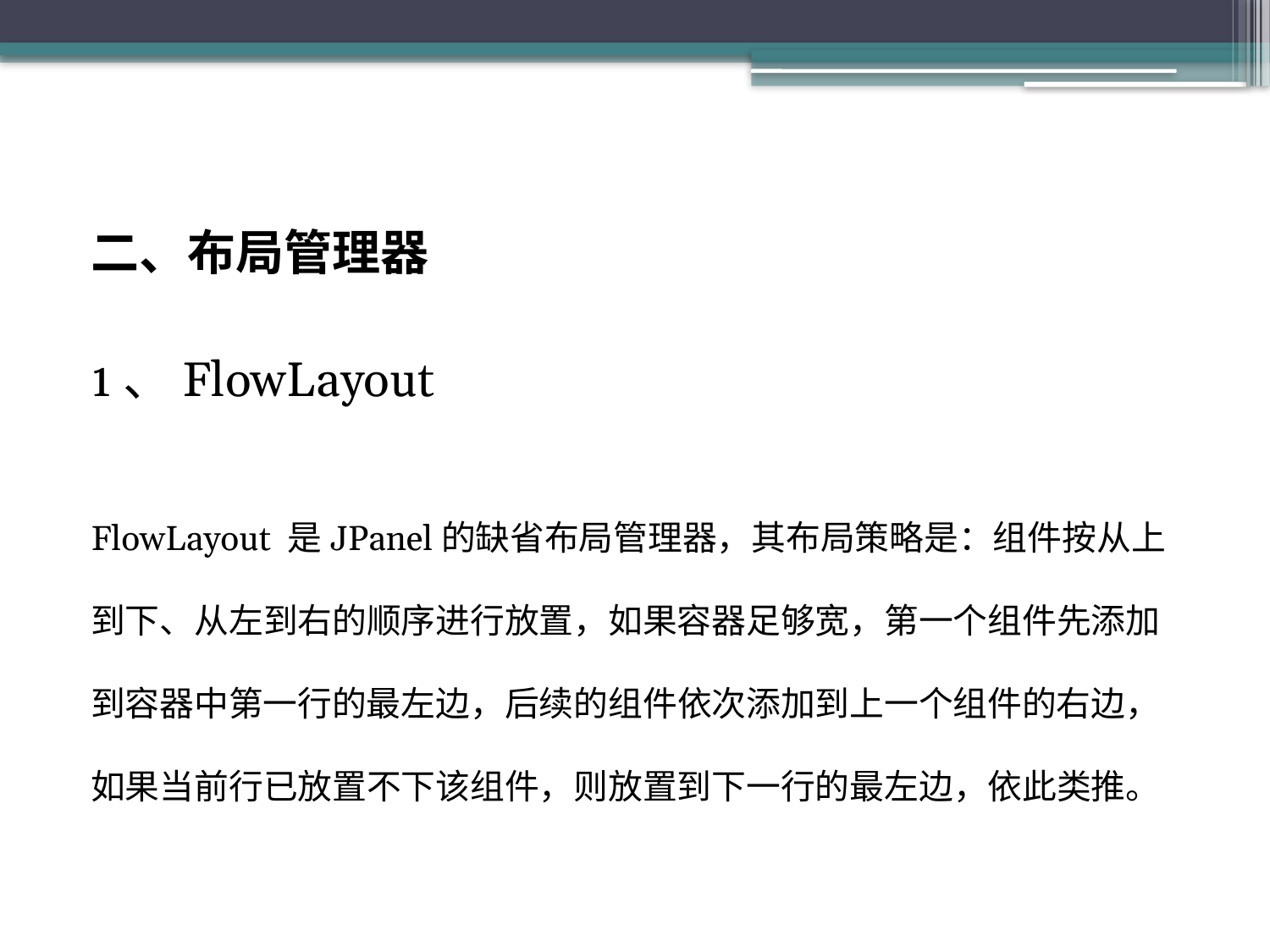

#
二、布局管理器

1、FlowLayout

	FlowLayout 是JPanel的缺省布局管理器，其布局策略是：组件按从上到下、从左到右的顺序进行放置，如果容器足够宽，第一个组件先添加到容器中第一行的最左边，后续的组件依次添加到上一个组件的右边，如果当前行已放置不下该组件，则放置到下一行的最左边，依此类推。